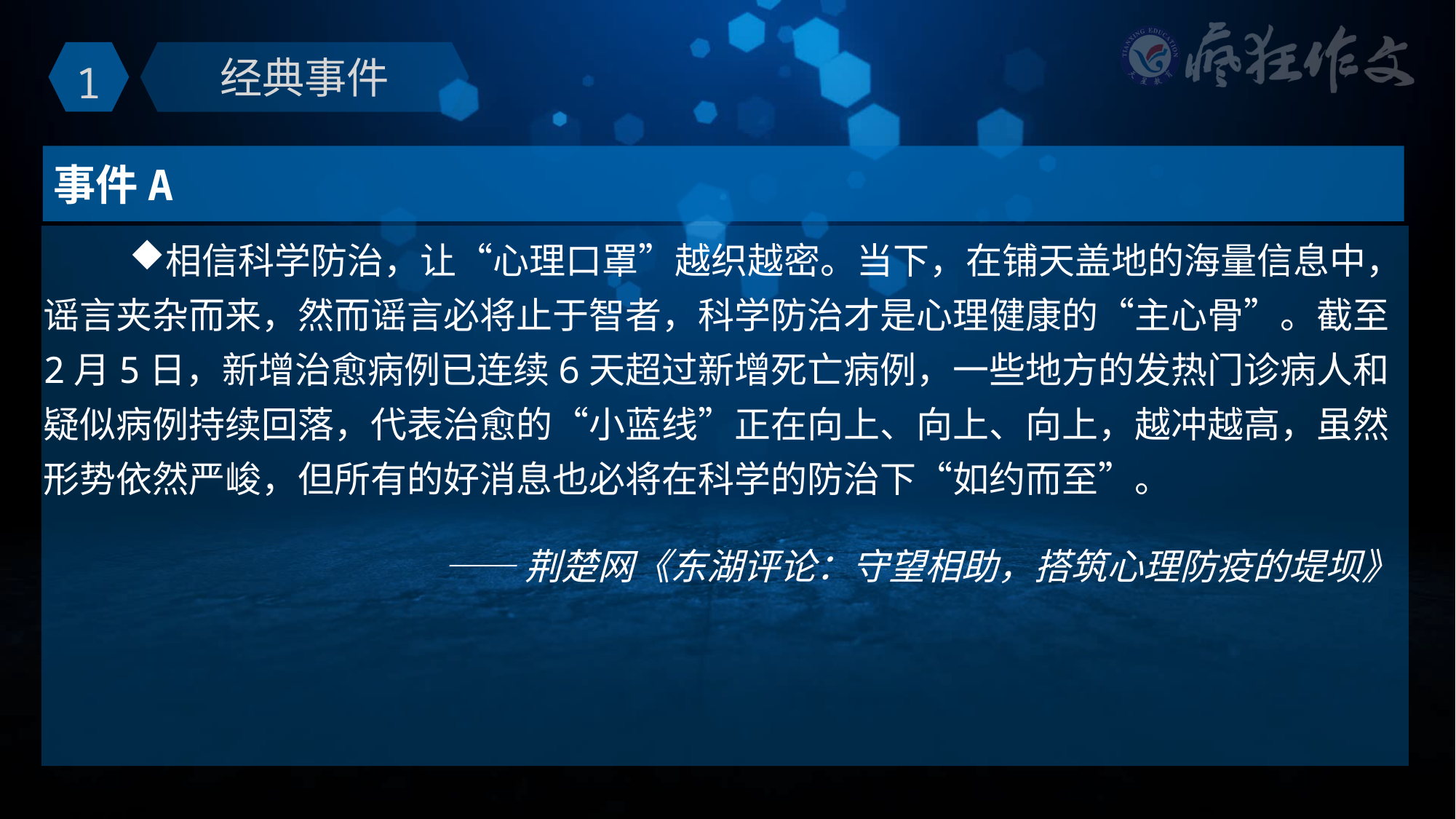

1

经典事件

相信科学防治，让“心理口罩”越织越密。当下，在铺天盖地的海量信息中，谣言夹杂而来，然而谣言必将止于智者，科学防治才是心理健康的“主心骨”。截至2月5日，新增治愈病例已连续6天超过新增死亡病例，一些地方的发热门诊病人和疑似病例持续回落，代表治愈的“小蓝线”正在向上、向上、向上，越冲越高，虽然形势依然严峻，但所有的好消息也必将在科学的防治下“如约而至”。

——荆楚网《东湖评论：守望相助，搭筑心理防疫的堤坝》

事件A